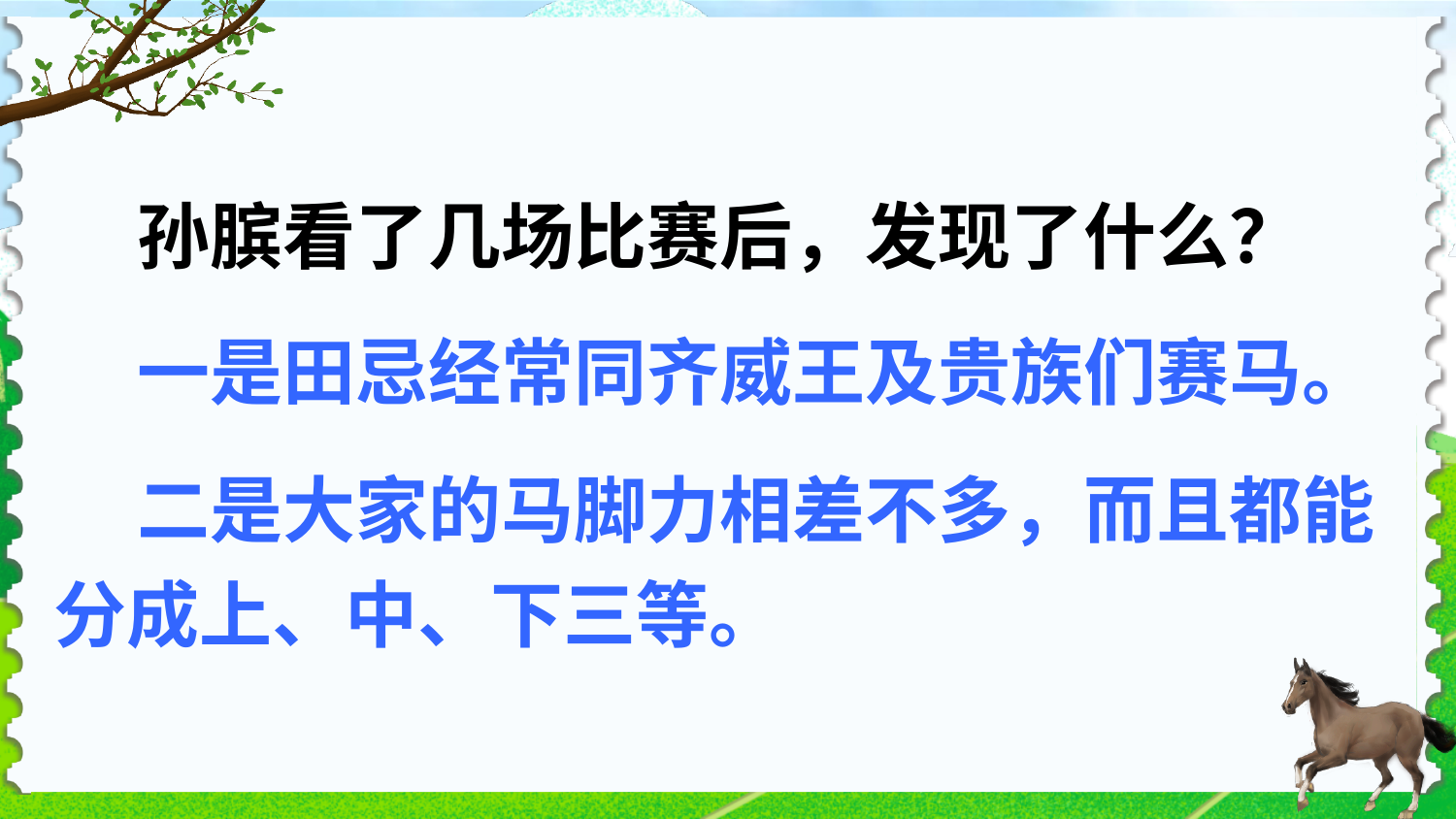

孙膑看了几场比赛后，发现了什么？
    一是田忌经常同齐威王及贵族们赛马。
    二是大家的马脚力相差不多，而且都能分成上、中、下三等。